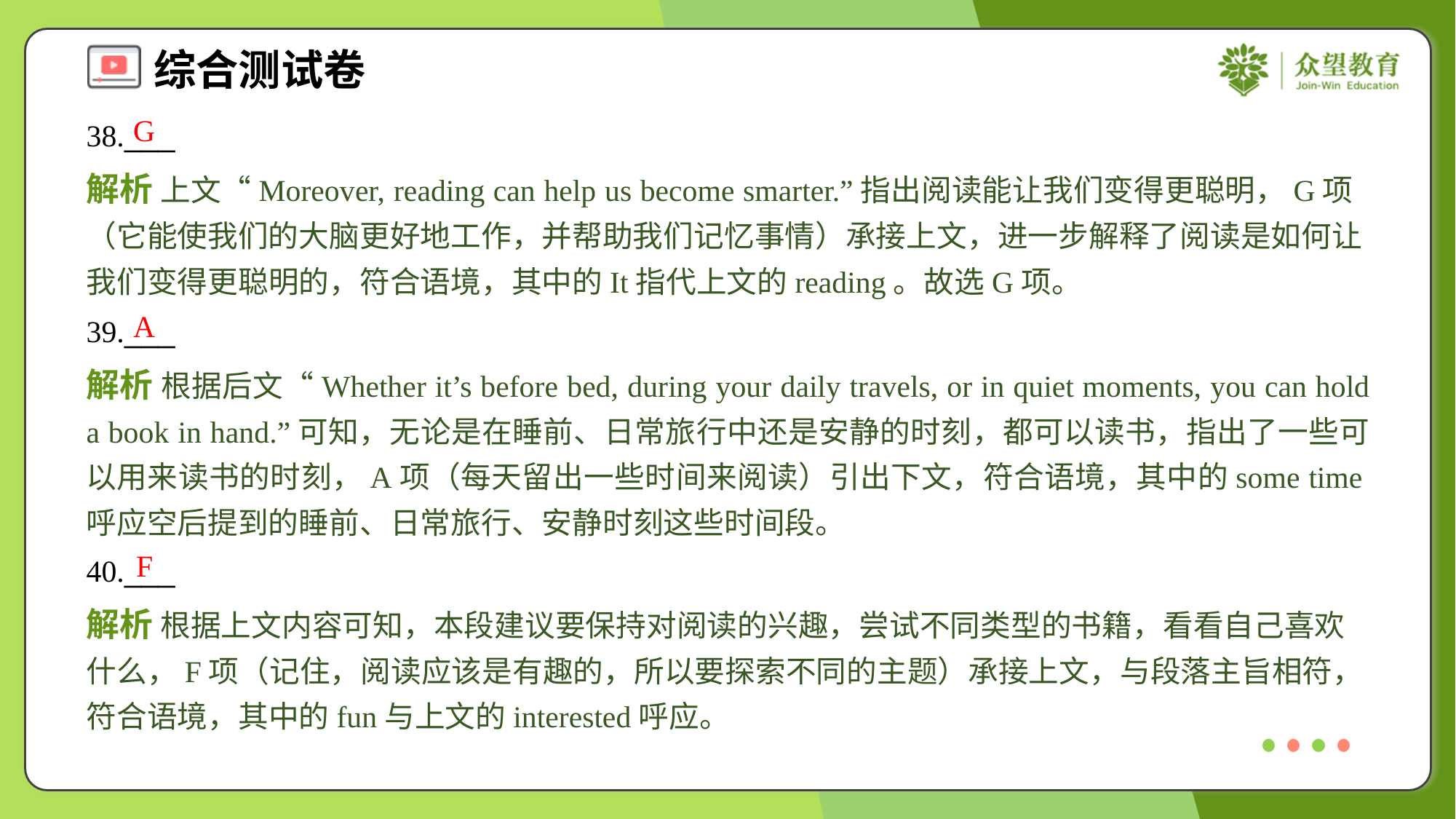

G
38.___
解析 上文“Moreover, reading can help us become smarter.”指出阅读能让我们变得更聪明，G项（它能使我们的大脑更好地工作，并帮助我们记忆事情）承接上文，进一步解释了阅读是如何让我们变得更聪明的，符合语境，其中的It指代上文的reading。故选G项。
A
39.___
解析 根据后文“Whether it’s before bed, during your daily travels, or in quiet moments, you can hold a book in hand.”可知，无论是在睡前、日常旅行中还是安静的时刻，都可以读书，指出了一些可以用来读书的时刻，A项（每天留出一些时间来阅读）引出下文，符合语境，其中的some time呼应空后提到的睡前、日常旅行、安静时刻这些时间段。
F
40.___
解析 根据上文内容可知，本段建议要保持对阅读的兴趣，尝试不同类型的书籍，看看自己喜欢什么，F项（记住，阅读应该是有趣的，所以要探索不同的主题）承接上文，与段落主旨相符，符合语境，其中的fun与上文的interested呼应。